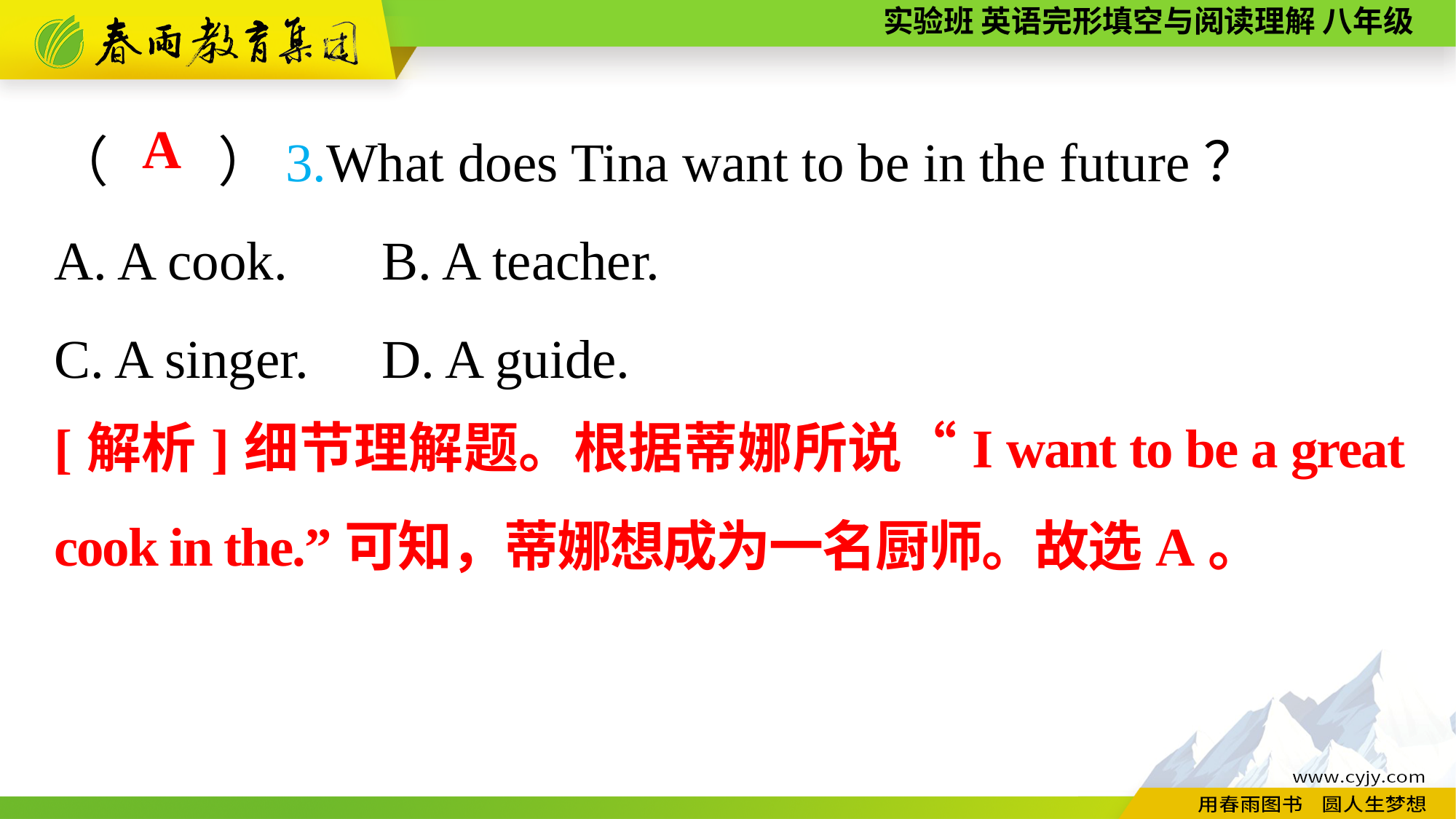

（　　）3.What does Tina want to be in the future？
A. A cook.	B. A teacher.
C. A singer.	D. A guide.
 A
[解析]细节理解题。根据蒂娜所说“I want to be a great cook in the.”可知，蒂娜想成为一名厨师。故选A。